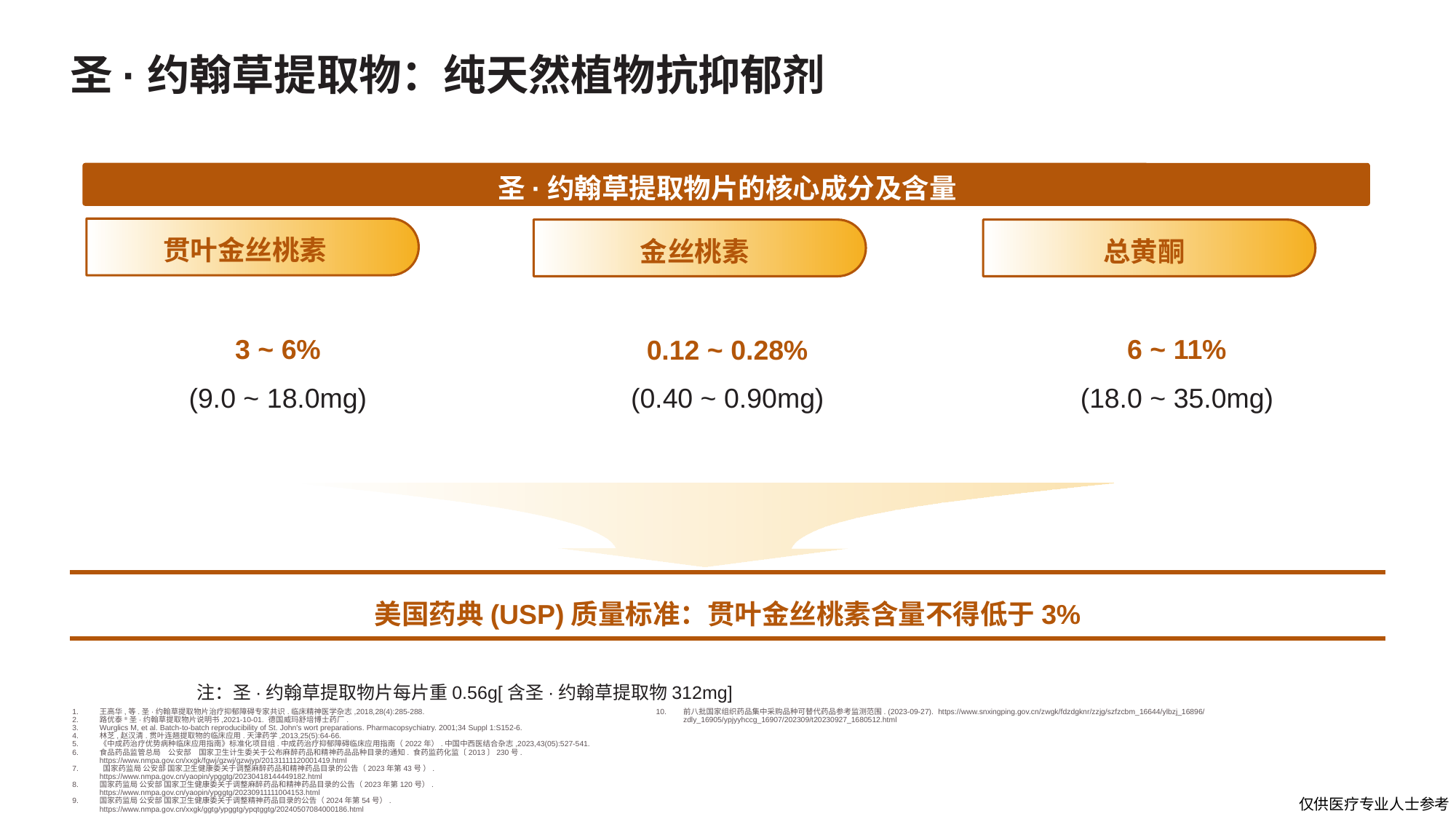

# 圣·约翰草提取物：纯天然植物抗抑郁剂

圣·约翰草提取物片的核心成分及含量

贯叶金丝桃素
3 ~ 6%
(9.0 ~ 18.0mg)

金丝桃素
0.12 ~ 0.28%
(0.40 ~ 0.90mg)

总黄酮
6 ~ 11%
(18.0 ~ 35.0mg)
美国药典(USP)质量标准：贯叶金丝桃素含量不得低于3%
注：圣·约翰草提取物片每片重0.56g[含圣·约翰草提取物312mg]
王高华,等.圣·约翰草提取物片治疗抑郁障碍专家共识.临床精神医学杂志,2018,28(4):285-288.
路优泰®圣·约翰草提取物片说明书,2021-10-01. 德国威玛舒培博士药厂.
Wurglics M, et al. Batch-to-batch reproducibility of St. John's wort preparations. Pharmacopsychiatry. 2001;34 Suppl 1:S152-6.
林芝,赵汉清.贯叶连翘提取物的临床应用.天津药学,2013,25(5):64-66.
《中成药治疗优势病种临床应用指南》标准化项目组.中成药治疗抑郁障碍临床应用指南（2022年）.中国中西医结合杂志,2023,43(05):527-541.
食品药品监管总局　公安部　国家卫生计生委关于公布麻醉药品和精神药品品种目录的通知. 食药监药化监〔2013〕230号. https://www.nmpa.gov.cn/xxgk/fgwj/gzwj/gzwjyp/20131111120001419.html
 国家药监局 公安部 国家卫生健康委关于调整麻醉药品和精神药品目录的公告（2023年第43号 ）. https://www.nmpa.gov.cn/yaopin/ypggtg/20230418144449182.html
国家药监局 公安部 国家卫生健康委关于调整麻醉药品和精神药品目录的公告（2023年第120号）. https://www.nmpa.gov.cn/yaopin/ypggtg/20230911111004153.html
国家药监局 公安部 国家卫生健康委关于调整精神药品目录的公告（2024年第54号）. https://www.nmpa.gov.cn/xxgk/ggtg/ypggtg/ypqtggtg/20240507084000186.html
前八批国家组织药品集中采购品种可替代药品参考监测范围. (2023-09-27).  https://www.snxingping.gov.cn/zwgk/fdzdgknr/zzjg/szfzcbm_16644/ylbzj_16896/zdly_16905/ypjyyhccg_16907/202309/t20230927_1680512.html